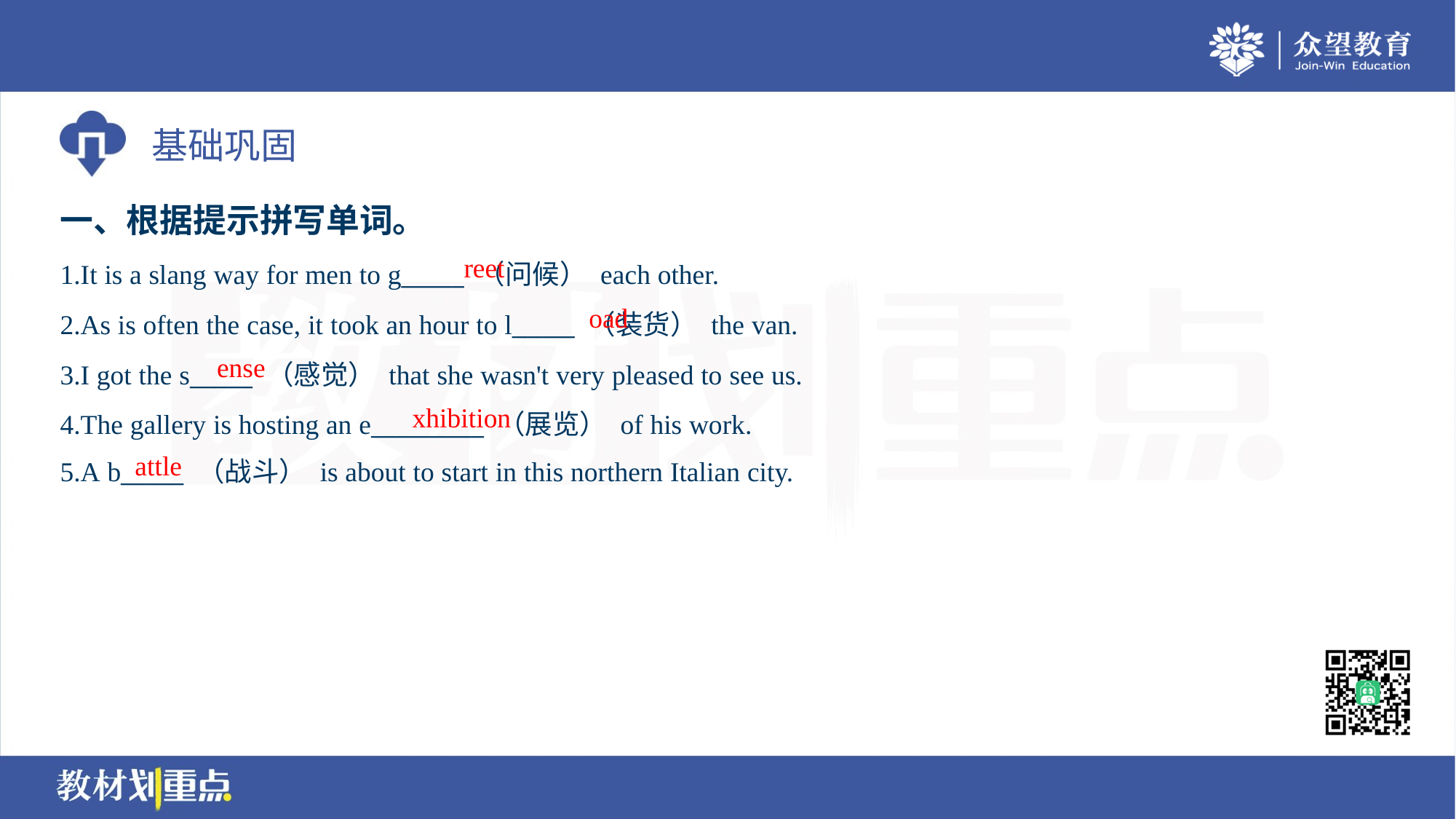

一、根据提示拼写单词。
reet
1.It is a slang way for men to g_____ （问候） each other.
2.As is often the case, it took an hour to l_____ （装货） the van.
3.I got the s_____ （感觉） that she wasn't very pleased to see us.
4.The gallery is hosting an e_________ （展览） of his work.
5.A b_____ （战斗） is about to start in this northern Italian city.
oad
ense
xhibition
attle